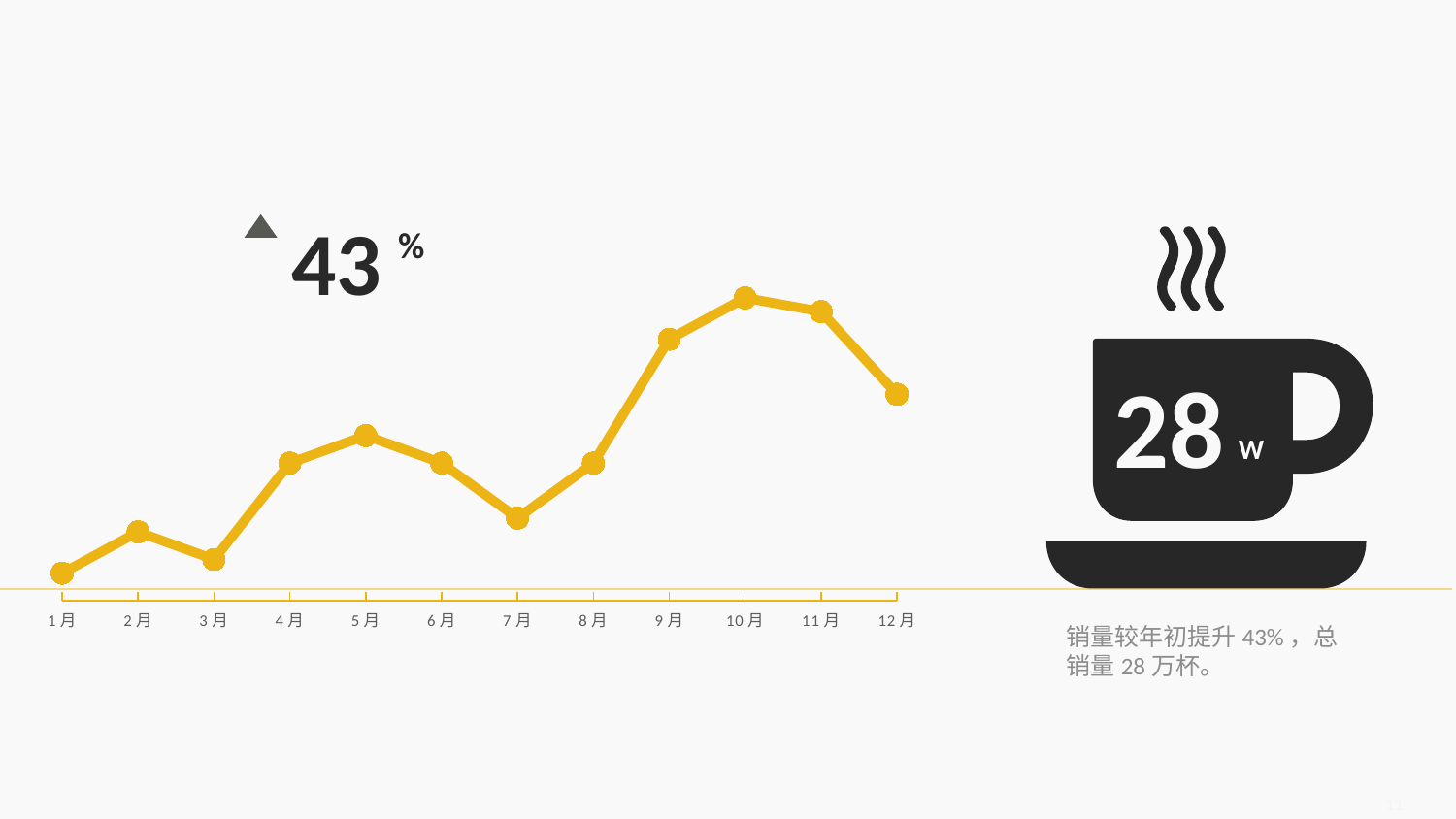

43
%

### Chart

| Category | 数据 |
|---|---|
| 1月 | 2.0 |
| 2月 | 5.0 |
| 3月 | 3.0 |
| 4月 | 10.0 |
| 5月 | 12.0 |
| 6月 | 10.0 |
| 7月 | 6.0 |
| 8月 | 10.0 |
| 9月 | 19.0 |
| 10月 | 22.0 |
| 11月 | 21.0 |
| 12月 | 15.0 |
28
W
销量较年初提升43%，总销量28万杯。